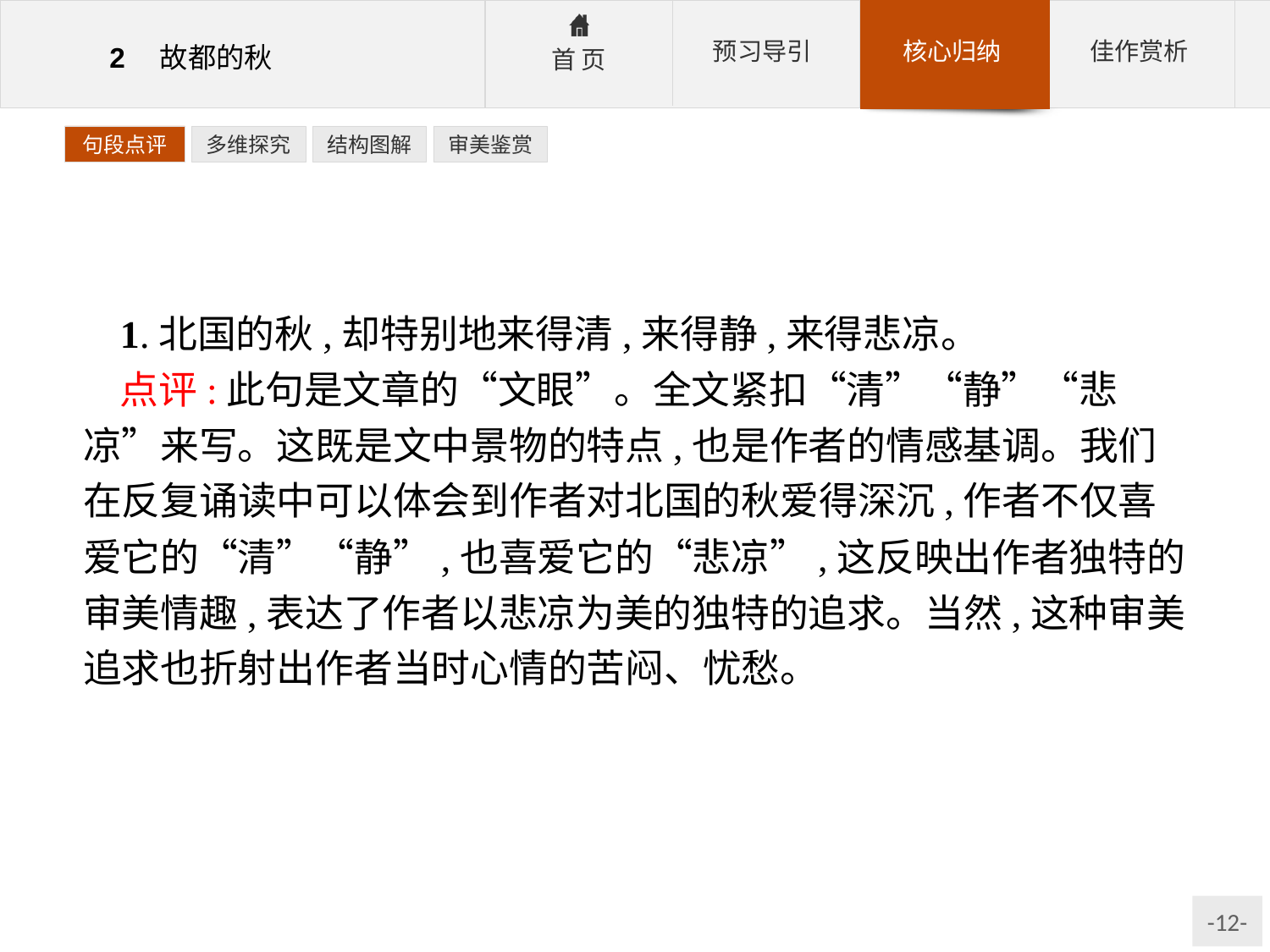

句段点评
多维探究
结构图解
审美鉴赏
1.北国的秋,却特别地来得清,来得静,来得悲凉。
点评:此句是文章的“文眼”。全文紧扣“清”“静”“悲凉”来写。这既是文中景物的特点,也是作者的情感基调。我们在反复诵读中可以体会到作者对北国的秋爱得深沉,作者不仅喜爱它的“清”“静”,也喜爱它的“悲凉”,这反映出作者独特的审美情趣,表达了作者以悲凉为美的独特的追求。当然,这种审美追求也折射出作者当时心情的苦闷、忧愁。